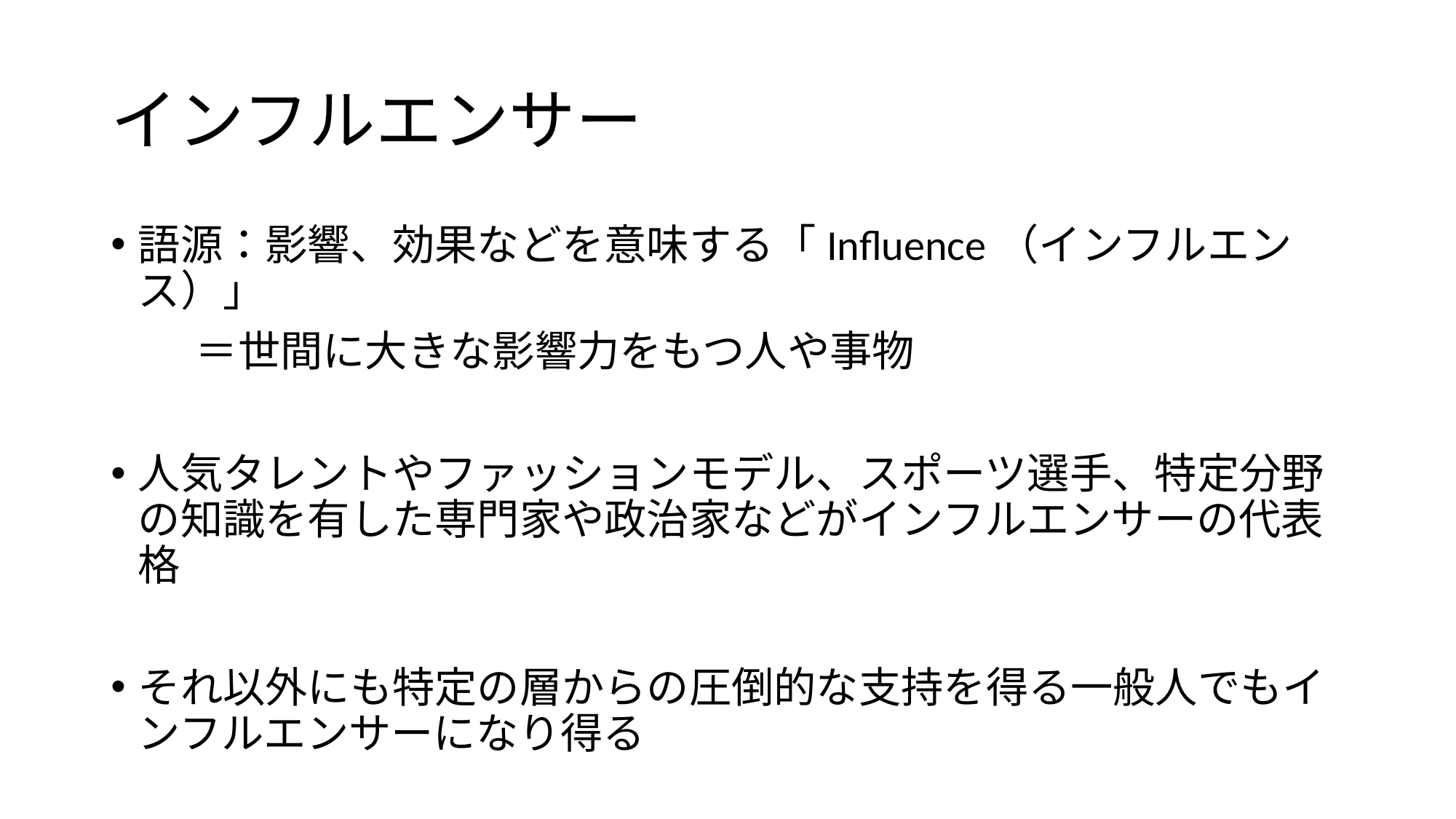

# インフルエンサー
語源：影響、効果などを意味する「Influence（インフルエンス）」
　　＝世間に大きな影響力をもつ人や事物

人気タレントやファッションモデル、スポーツ選手、特定分野の知識を有した専門家や政治家などがインフルエンサーの代表格

それ以外にも特定の層からの圧倒的な支持を得る一般人でもインフルエンサーになり得る